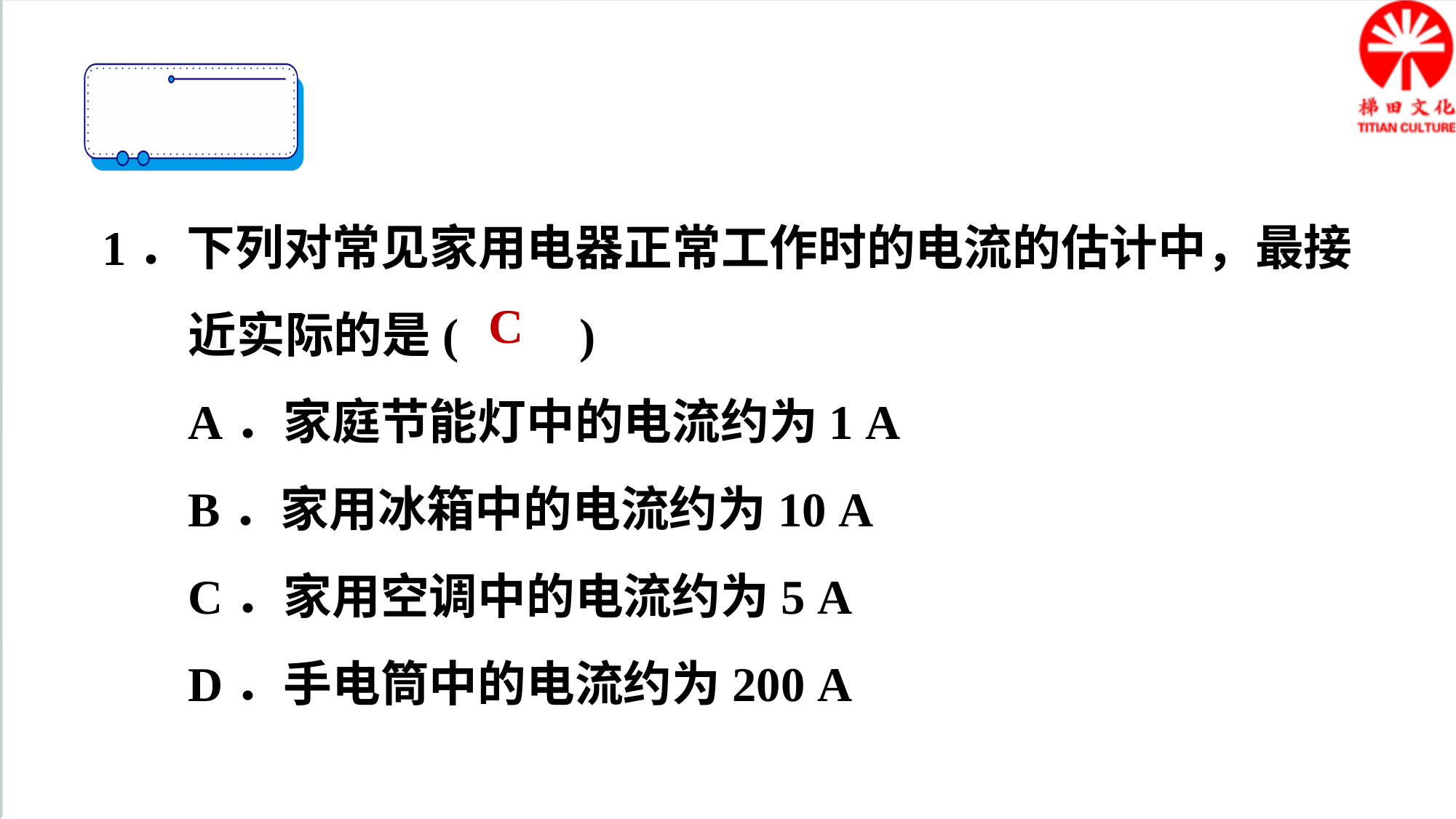

1．下列对常见家用电器正常工作时的电流的估计中，最接近实际的是(　　)
A．家庭节能灯中的电流约为1 A
B．家用冰箱中的电流约为10 A
C．家用空调中的电流约为5 A
D．手电筒中的电流约为200 A
C